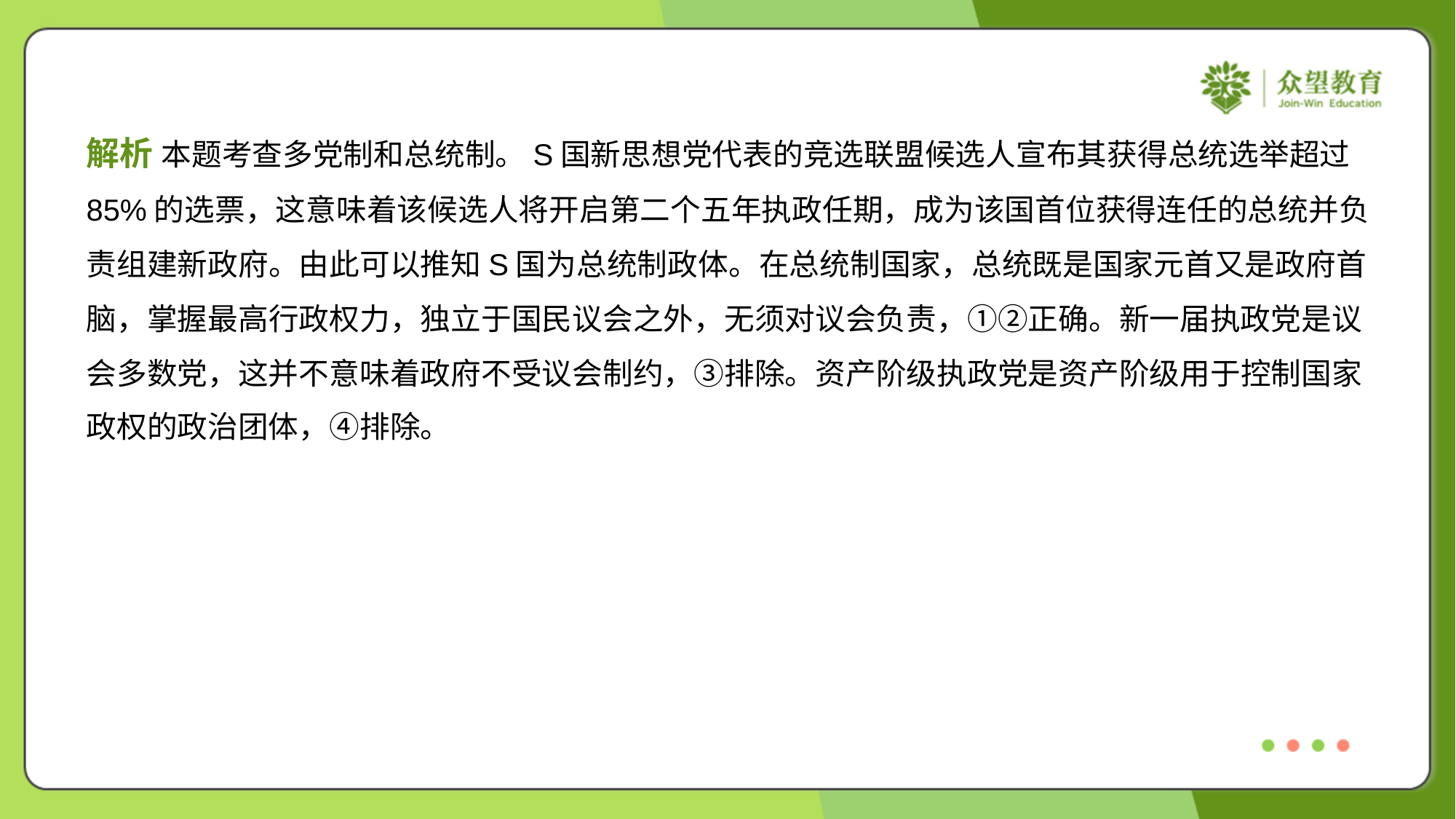

解析 本题考查多党制和总统制。S国新思想党代表的竞选联盟候选人宣布其获得总统选举超过
85%的选票，这意味着该候选人将开启第二个五年执政任期，成为该国首位获得连任的总统并负
责组建新政府。由此可以推知S国为总统制政体。在总统制国家，总统既是国家元首又是政府首
脑，掌握最高行政权力，独立于国民议会之外，无须对议会负责，①②正确。新一届执政党是议
会多数党，这并不意味着政府不受议会制约，③排除。资产阶级执政党是资产阶级用于控制国家
政权的政治团体，④排除。